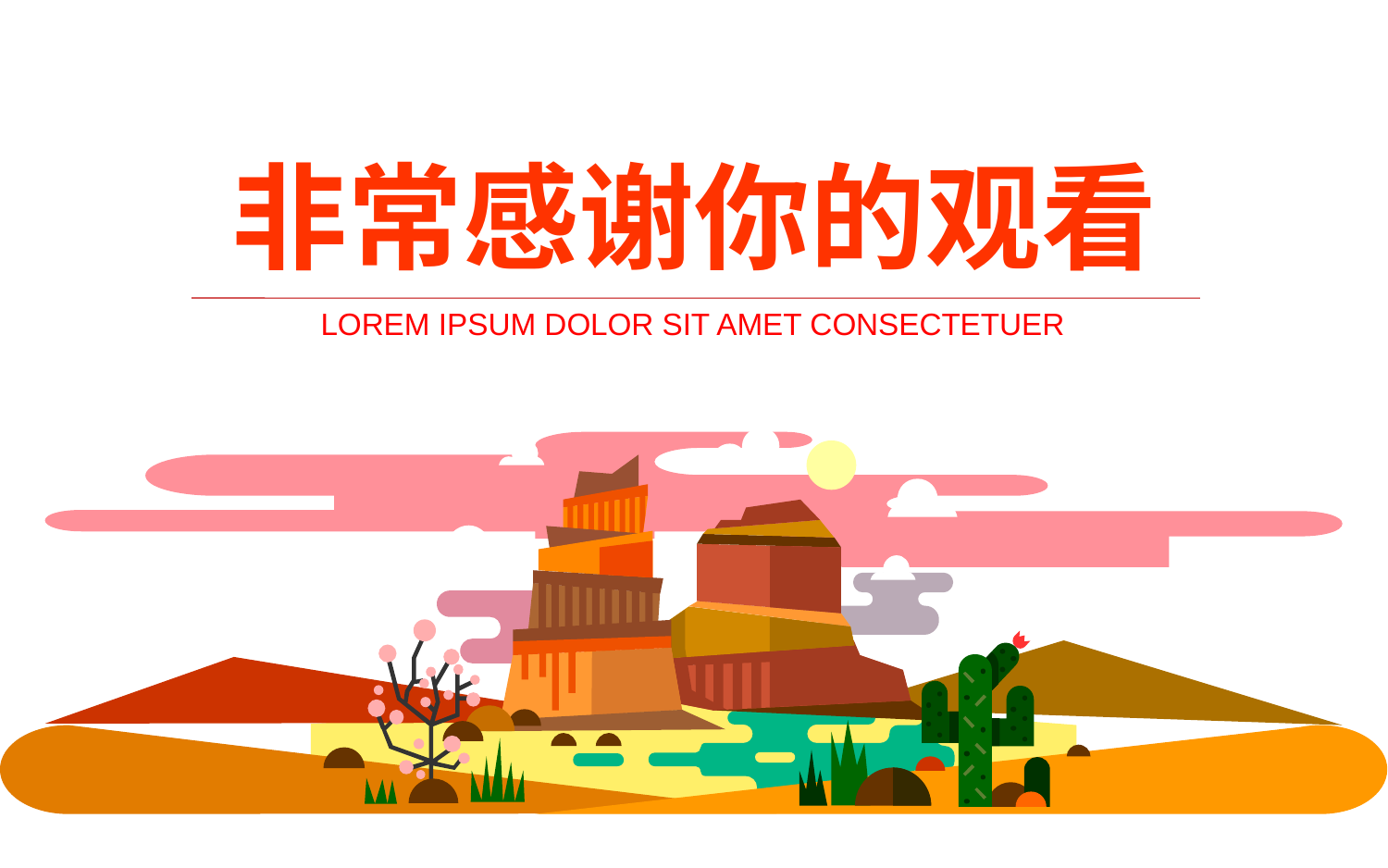

非常感谢你的观看

LOREM IPSUM DOLOR SIT AMET CONSECTETUER